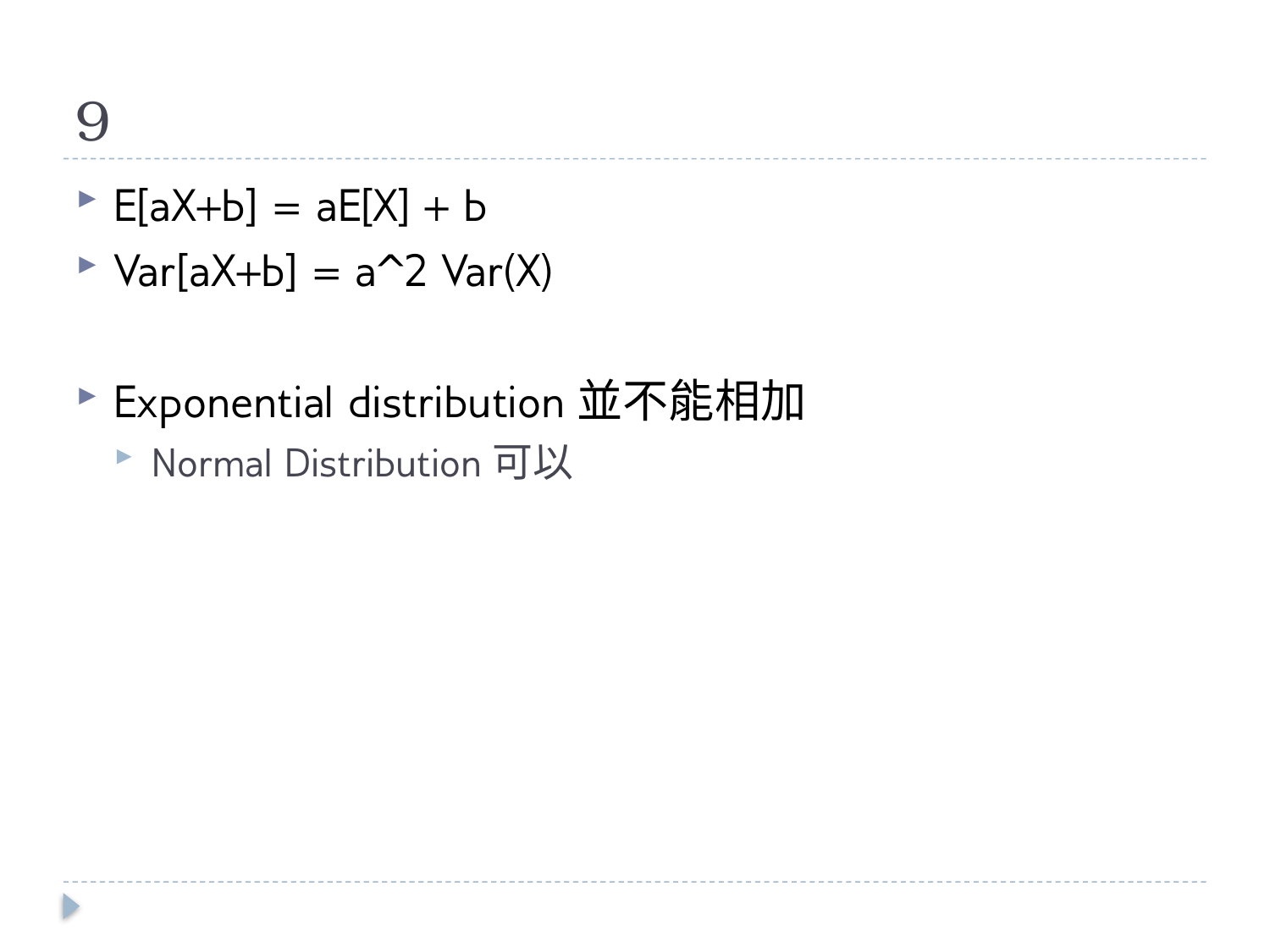

# 9
E[aX+b] = aE[X] + b
Var[aX+b] = a^2 Var(X)

Exponential distribution並不能相加
Normal Distribution可以